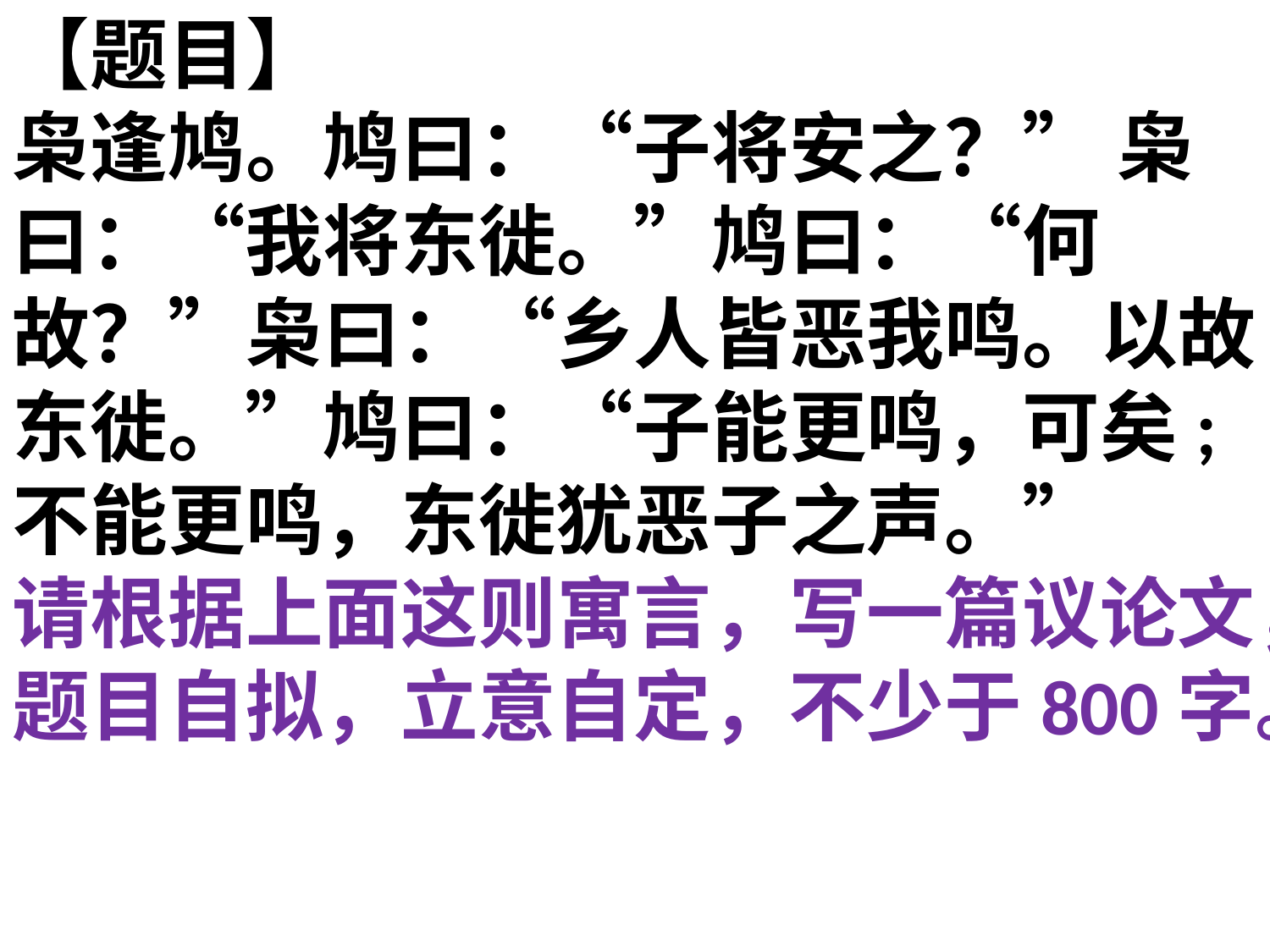

【题目】
枭逢鸠。鸠曰：“子将安之？” 枭曰：“我将东徙。”鸠曰：“何故？”枭曰：“乡人皆恶我鸣。以故东徙。”鸠曰：“子能更鸣，可矣;不能更鸣，东徙犹恶子之声。”
请根据上面这则寓言，写一篇议论文，题目自拟，立意自定，不少于800字。